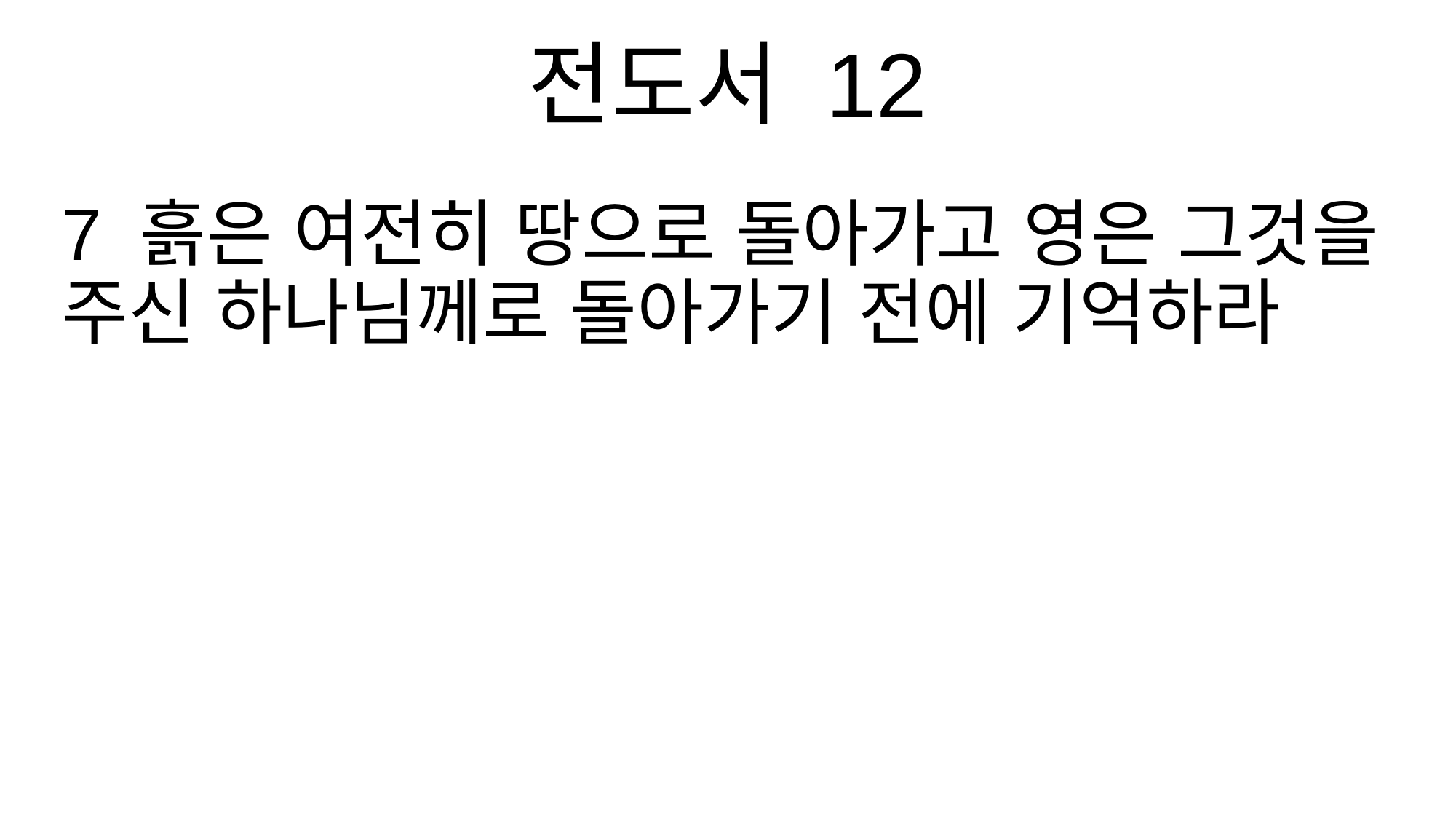

전도서 12
7 흙은 여전히 땅으로 돌아가고 영은 그것을 주신 하나님께로 돌아가기 전에 기억하라